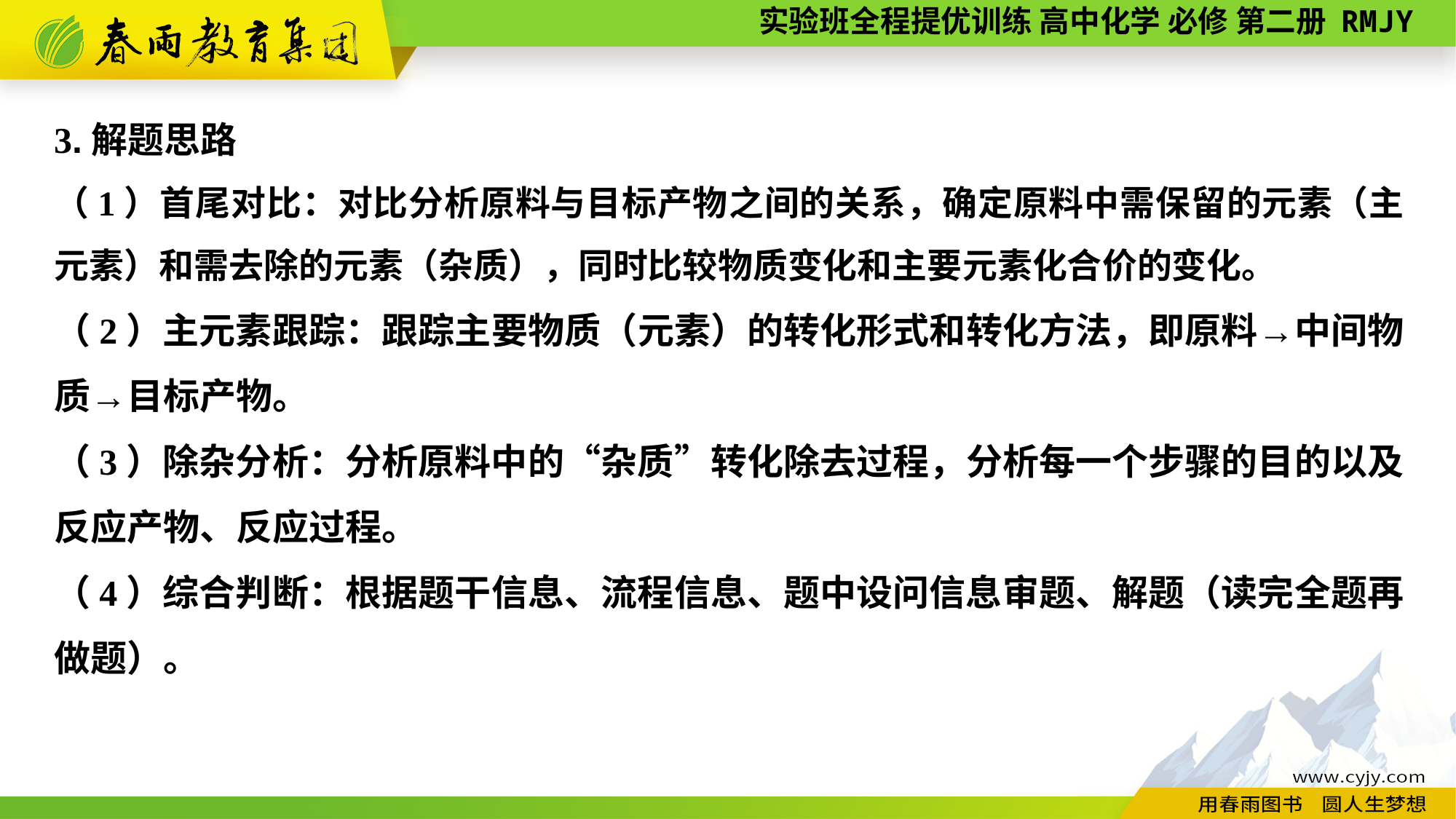

3.解题思路
（1）首尾对比：对比分析原料与目标产物之间的关系，确定原料中需保留的元素（主元素）和需去除的元素（杂质），同时比较物质变化和主要元素化合价的变化。
（2）主元素跟踪：跟踪主要物质（元素）的转化形式和转化方法，即原料→中间物质→目标产物。
（3）除杂分析：分析原料中的“杂质”转化除去过程，分析每一个步骤的目的以及反应产物、反应过程。
（4）综合判断：根据题干信息、流程信息、题中设问信息审题、解题（读完全题再做题）。